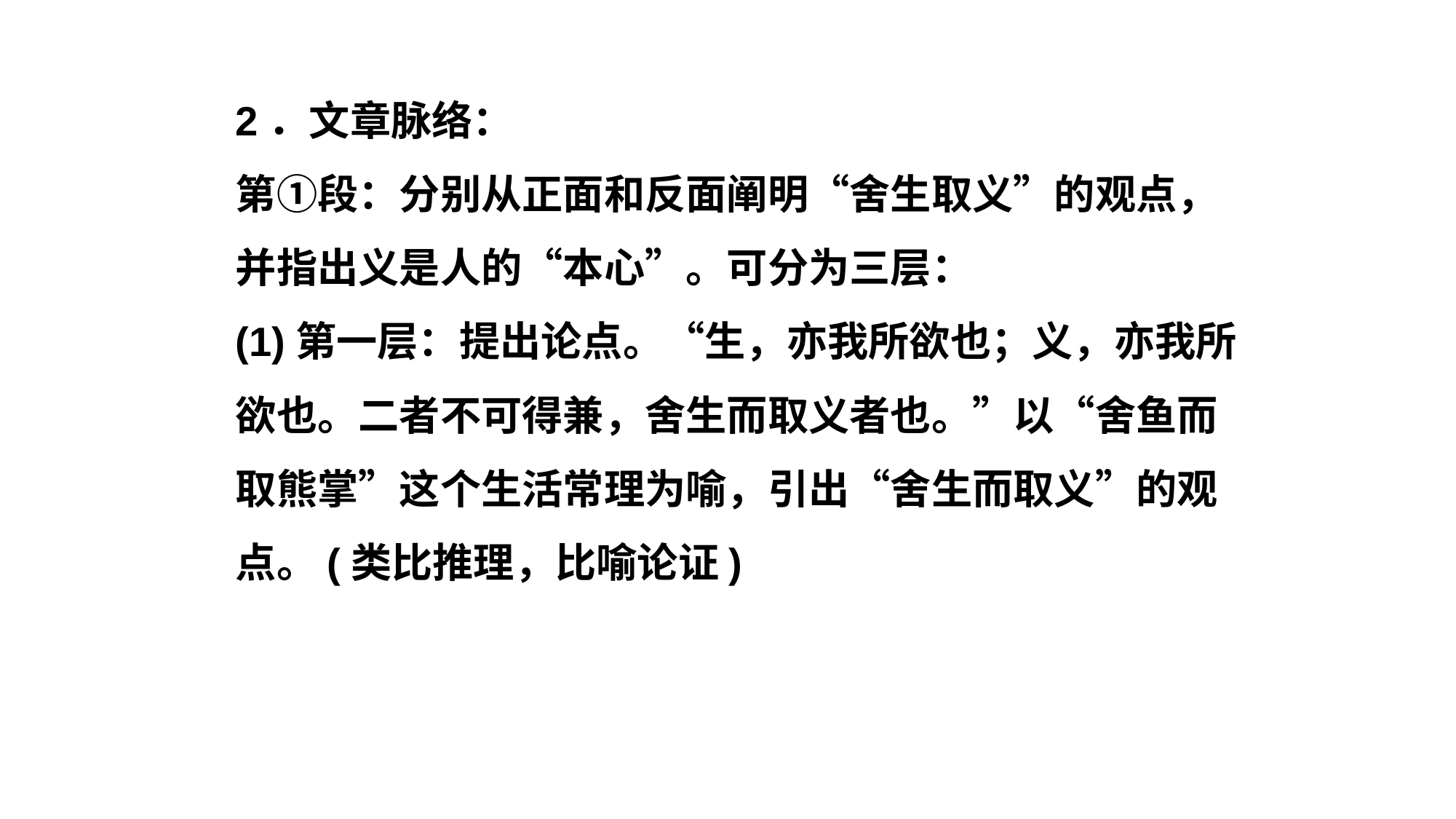

2．文章脉络：
第①段：分别从正面和反面阐明“舍生取义”的观点，并指出义是人的“本心”。可分为三层：
(1)第一层：提出论点。“生，亦我所欲也；义，亦我所欲也。二者不可得兼，舍生而取义者也。”以“舍鱼而取熊掌”这个生活常理为喻，引出“舍生而取义”的观点。(类比推理，比喻论证)